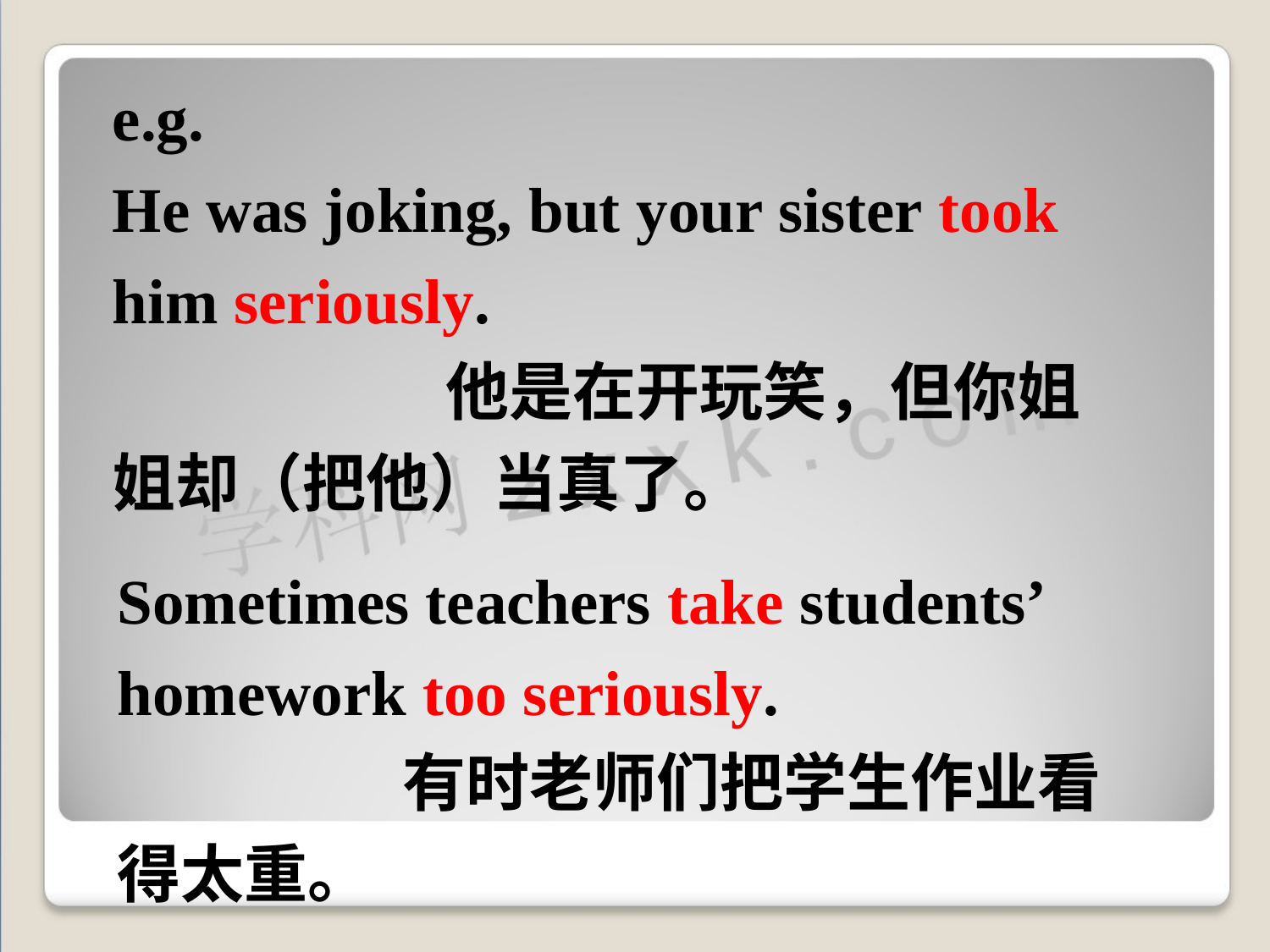

e.g.
He was joking, but your sister took him seriously.                                                              他是在开玩笑，但你姐姐却（把他）当真了。
Sometimes teachers take students’ homework too seriously.                                       有时老师们把学生作业看得太重。